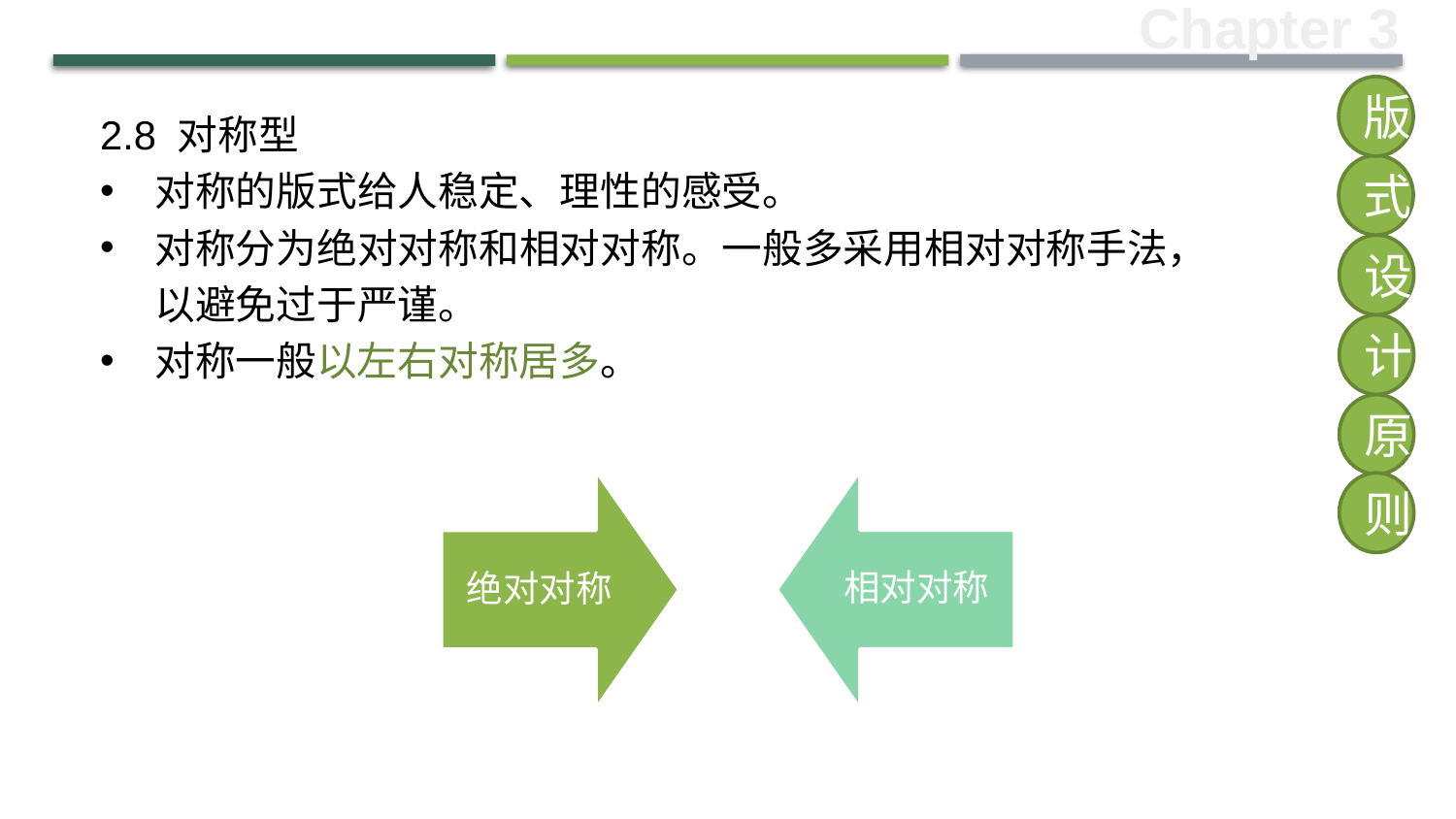

Chapter 3
版
2.8 对称型
对称的版式给人稳定、理性的感受。
对称分为绝对对称和相对对称。一般多采用相对对称手法，以避免过于严谨。
对称一般以左右对称居多。
式
设
计
原
绝对对称
相对对称
则